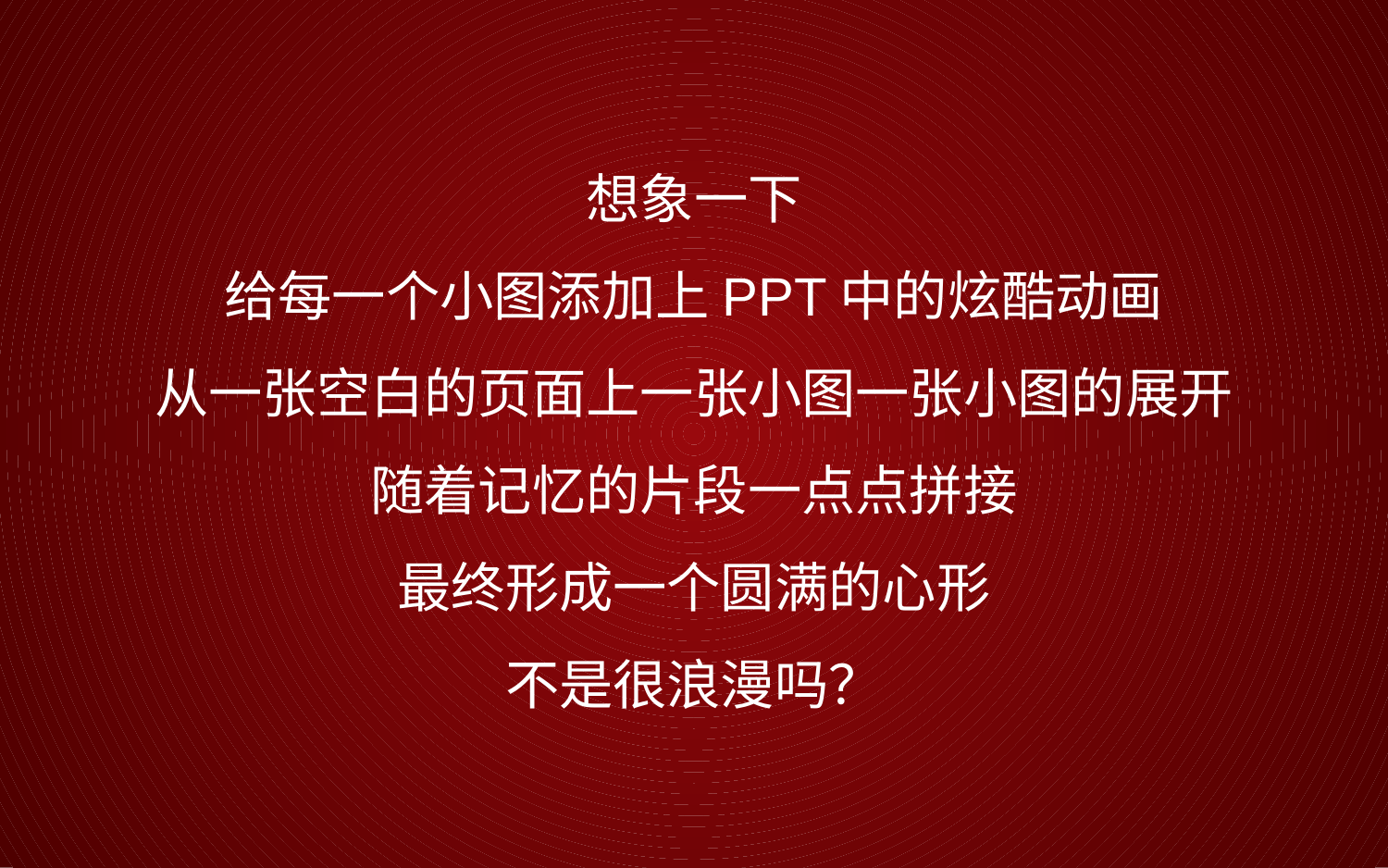

想象一下
给每一个小图添加上PPT中的炫酷动画
从一张空白的页面上一张小图一张小图的展开
随着记忆的片段一点点拼接
最终形成一个圆满的心形
不是很浪漫吗？